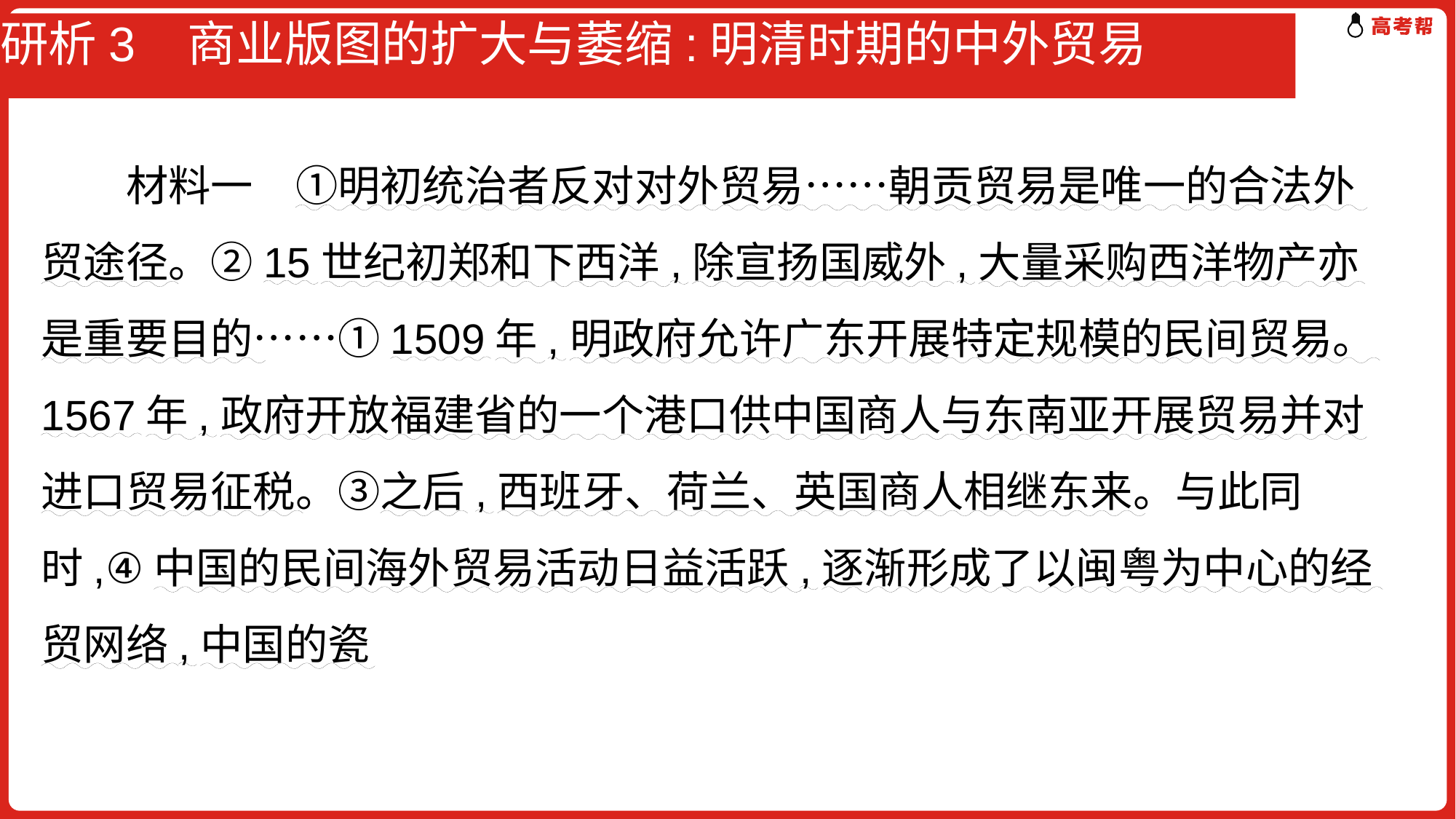

# 研析3   商业版图的扩大与萎缩:明清时期的中外贸易
　　材料一　①明初统治者反对对外贸易……朝贡贸易是唯一的合法外贸途径。②15世纪初郑和下西洋,除宣扬国威外,大量采购西洋物产亦是重要目的……①1509年,明政府允许广东开展特定规模的民间贸易。1567年,政府开放福建省的一个港口供中国商人与东南亚开展贸易并对进口贸易征税。③之后,西班牙、荷兰、英国商人相继东来。与此同时,④中国的民间海外贸易活动日益活跃,逐渐形成了以闽粤为中心的经贸网络,中国的瓷